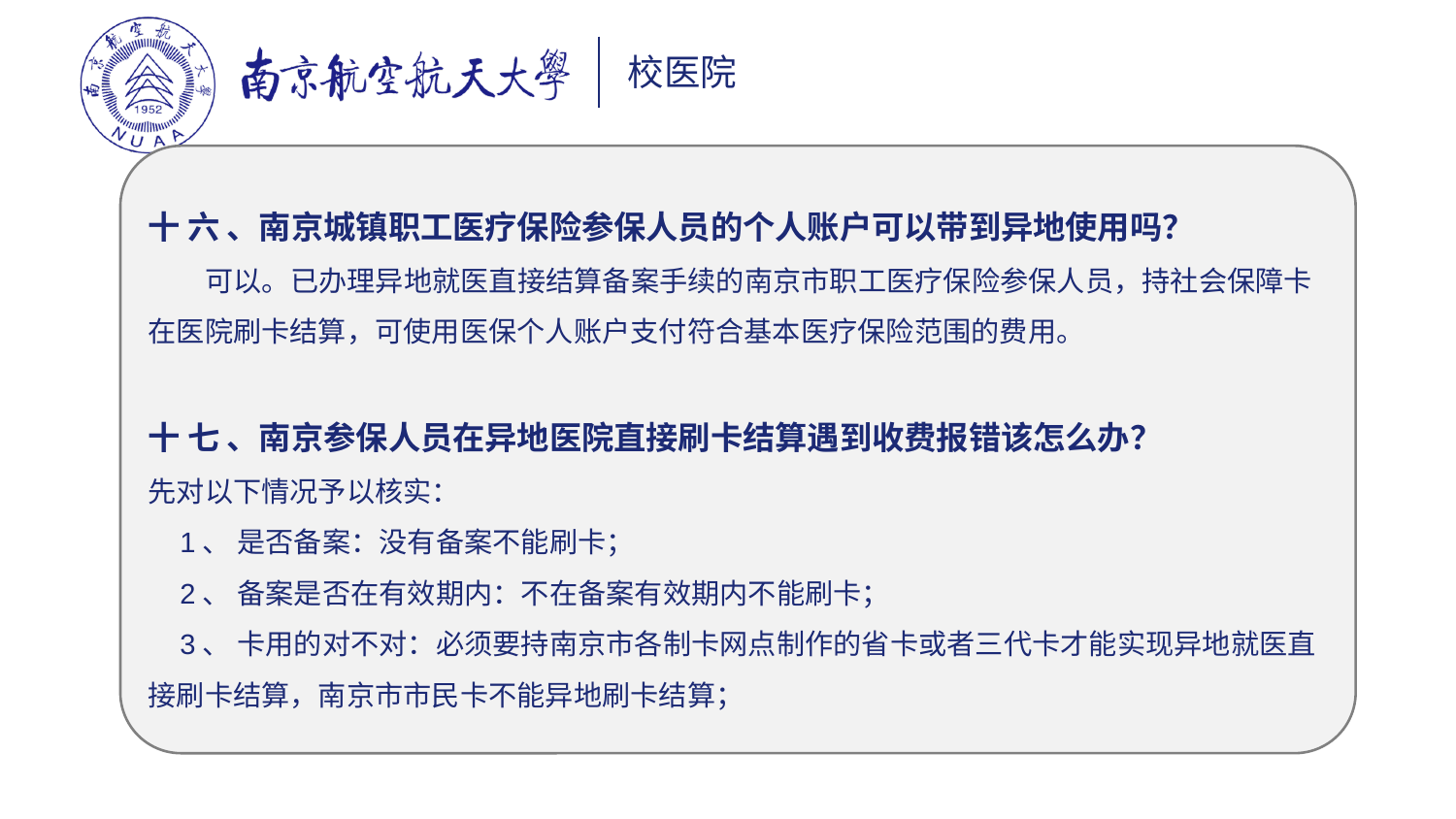

十 六 、南京城镇职工医疗保险参保人员的个人账户可以带到异地使用吗？
        可以。已办理异地就医直接结算备案手续的南京市职工医疗保险参保人员，持社会保障卡在医院刷卡结算，可使用医保个人账户支付符合基本医疗保险范围的费用。

十 七 、南京参保人员在异地医院直接刷卡结算遇到收费报错该怎么办？
先对以下情况予以核实：
    1、 是否备案：没有备案不能刷卡；
    2、 备案是否在有效期内：不在备案有效期内不能刷卡；
    3、 卡用的对不对：必须要持南京市各制卡网点制作的省卡或者三代卡才能实现异地就医直接刷卡结算，南京市市民卡不能异地刷卡结算；